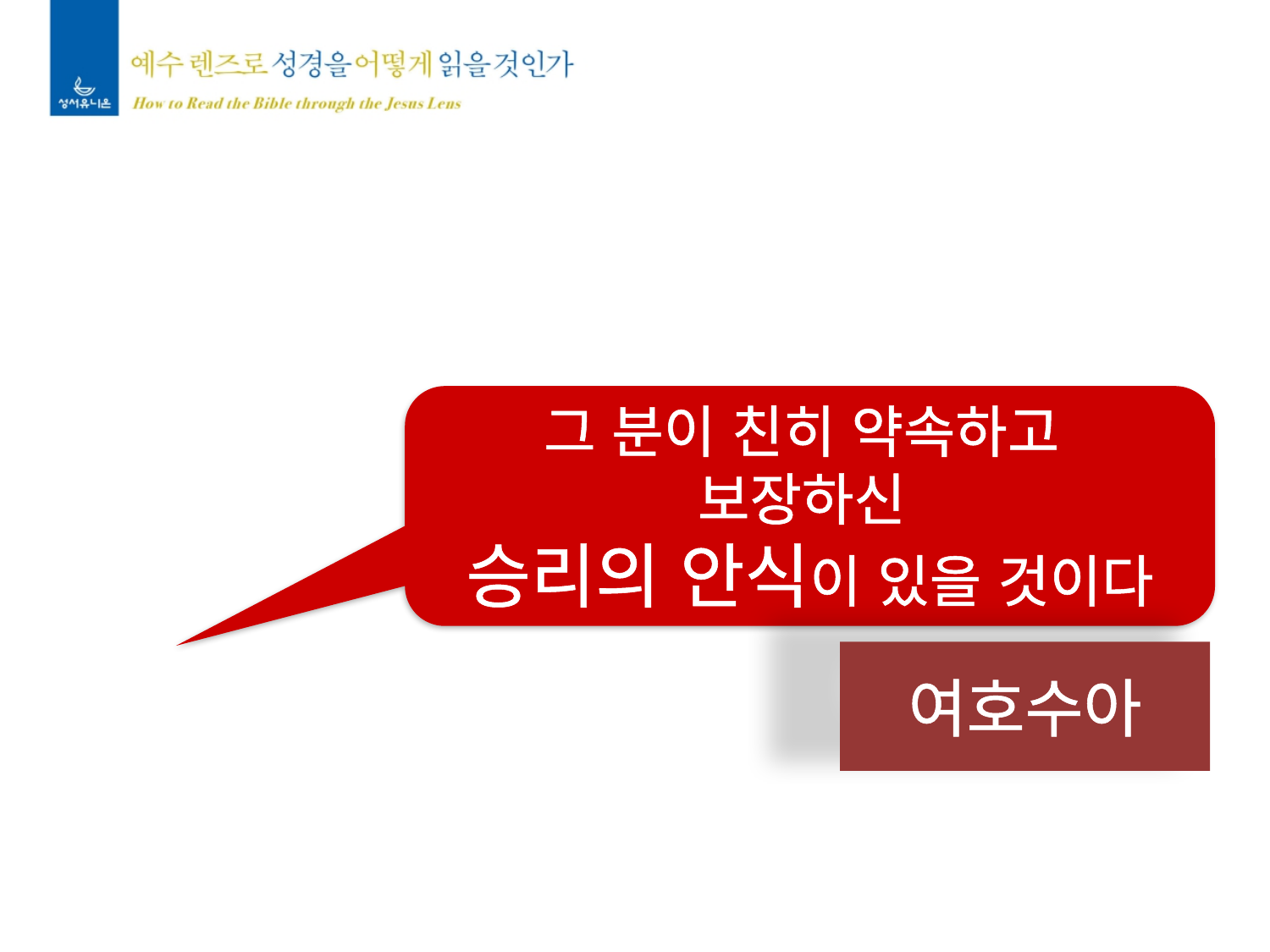

그 분이 친히 약속하고
보장하신
승리의 안식이 있을 것이다
여호수아